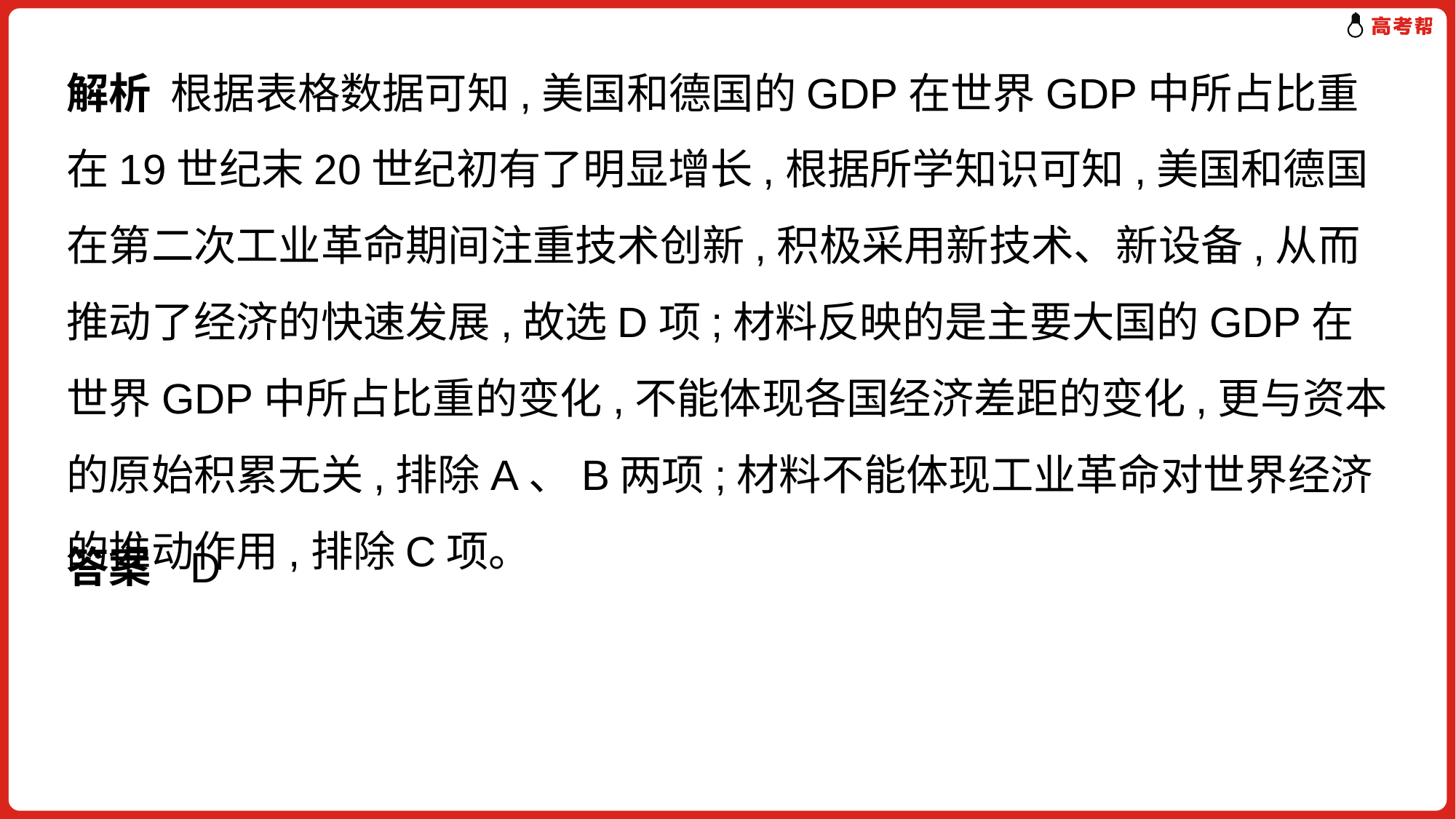

解析  根据表格数据可知,美国和德国的GDP在世界GDP中所占比重在19世纪末20世纪初有了明显增长,根据所学知识可知,美国和德国在第二次工业革命期间注重技术创新,积极采用新技术、新设备,从而推动了经济的快速发展,故选D项;材料反映的是主要大国的GDP在世界GDP中所占比重的变化,不能体现各国经济差距的变化,更与资本的原始积累无关,排除A、B两项;材料不能体现工业革命对世界经济的推动作用,排除C项。
答案   D